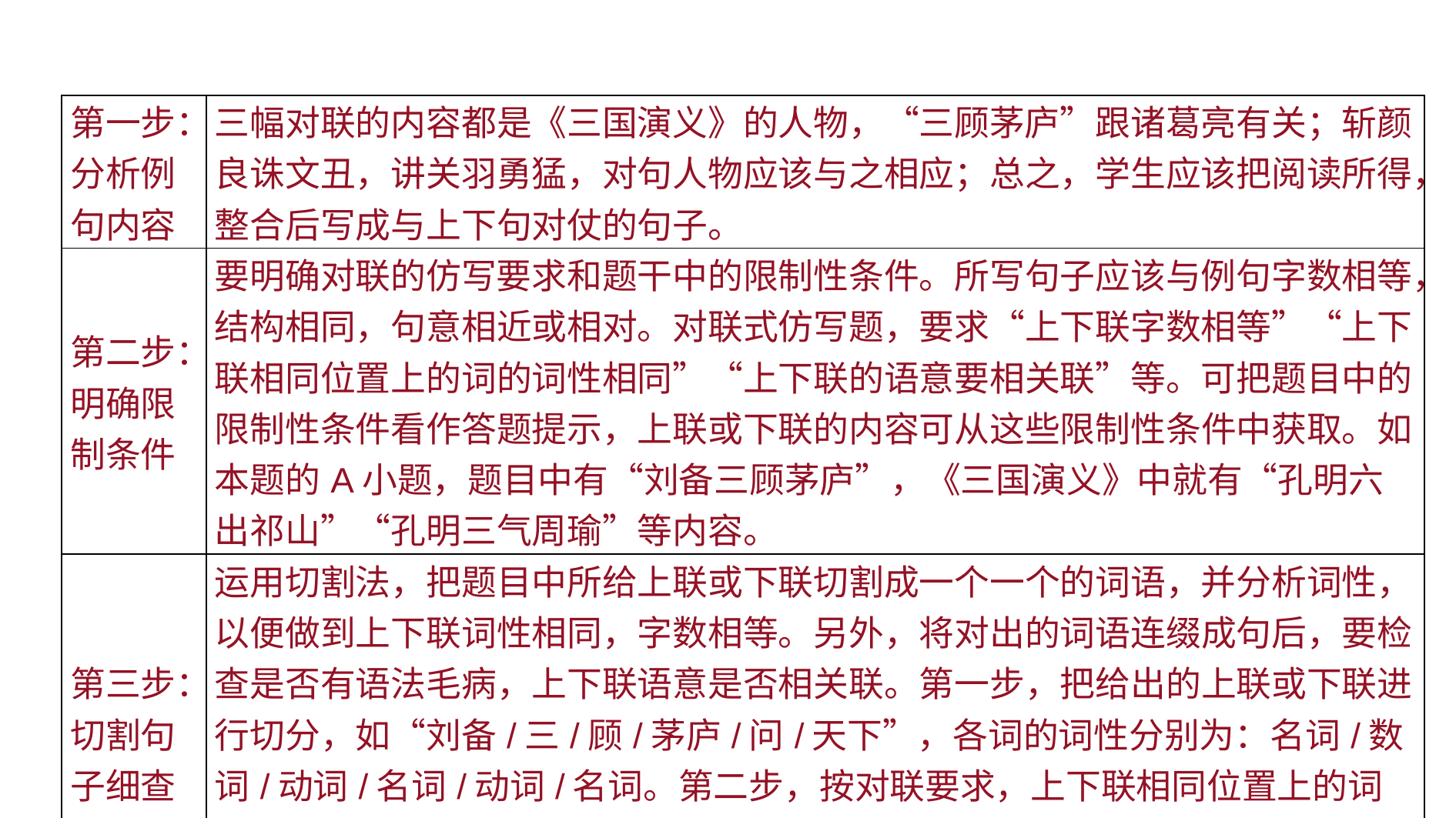

| 第一步：分析例句内容 | 三幅对联的内容都是《三国演义》的人物，“三顾茅庐”跟诸葛亮有关；斩颜良诛文丑，讲关羽勇猛，对句人物应该与之相应；总之，学生应该把阅读所得，整合后写成与上下句对仗的句子。 |
| --- | --- |
| 第二步：明确限制条件 | 要明确对联的仿写要求和题干中的限制性条件。所写句子应该与例句字数相等，结构相同，句意相近或相对。对联式仿写题，要求“上下联字数相等”“上下联相同位置上的词的词性相同”“上下联的语意要相关联”等。可把题目中的限制性条件看作答题提示，上联或下联的内容可从这些限制性条件中获取。如本题的A小题，题目中有“刘备三顾茅庐”，《三国演义》中就有“孔明六出祁山”“孔明三气周瑜”等内容。 |
| 第三步：切割句子细查 | 运用切割法，把题目中所给上联或下联切割成一个一个的词语，并分析词性，以便做到上下联词性相同，字数相等。另外，将对出的词语连缀成句后，要检查是否有语法毛病，上下联语意是否相关联。第一步，把给出的上联或下联进行切分，如“刘备/三/顾/茅庐/问/天下”，各词的词性分别为：名词/数词/动词/名词/动词/名词。第二步，按对联要求，上下联相同位置上的词的词性要相同，且上下句主旨、情感、语意应保持一致。如“刘备”对“孔明”，“三顾茅庐”对“七擒孟获”，“问”对“定”，“天下”对“后方”。 |